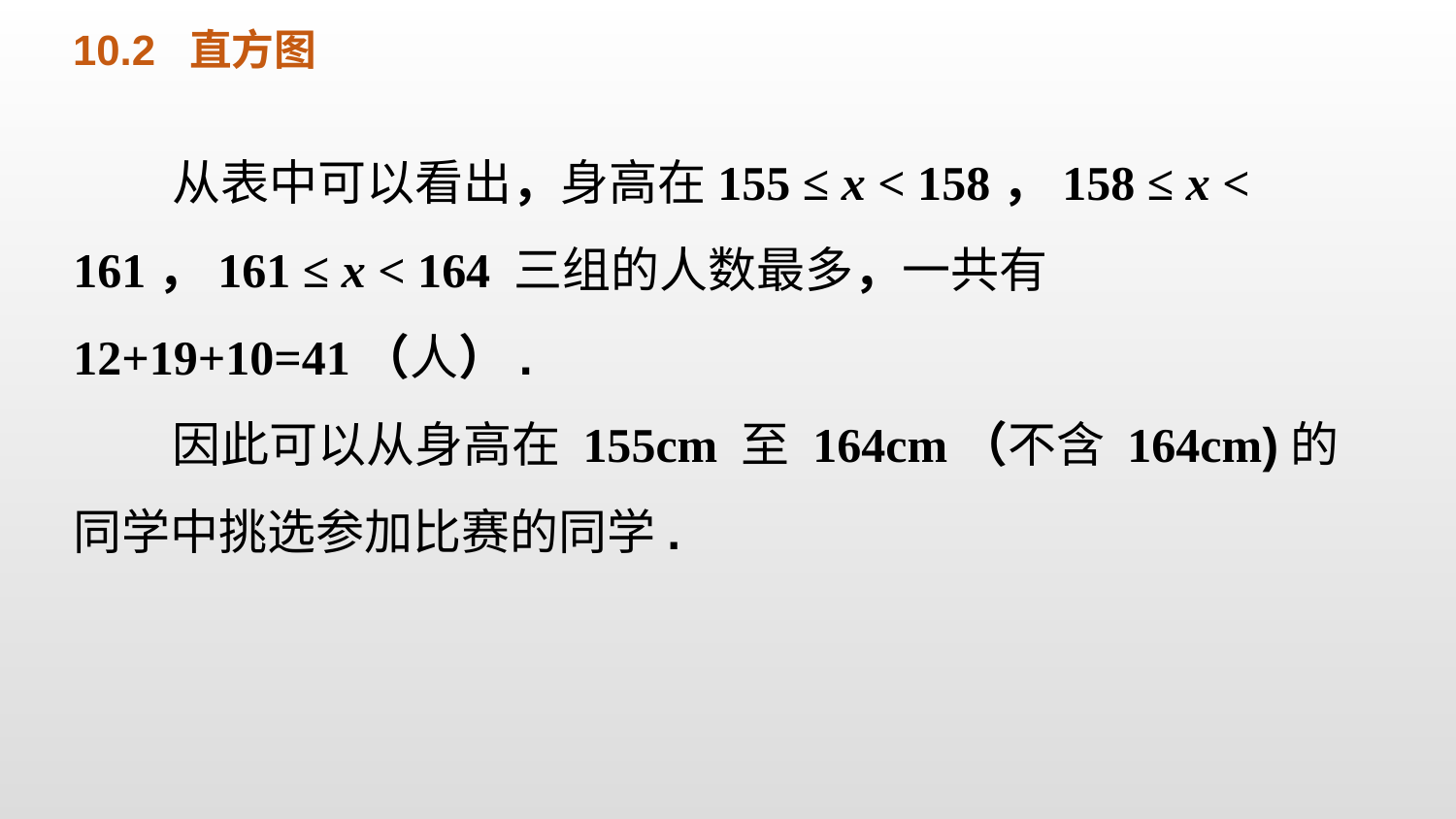

10.2  直方图

        从表中可以看出，身高在155 ≤ x < 158，158 ≤ x < 161，161 ≤ x < 164 三组的人数最多，一共有12+19+10=41（人）.
        因此可以从身高在 155cm 至 164cm（不含 164cm)的同学中挑选参加比赛的同学.